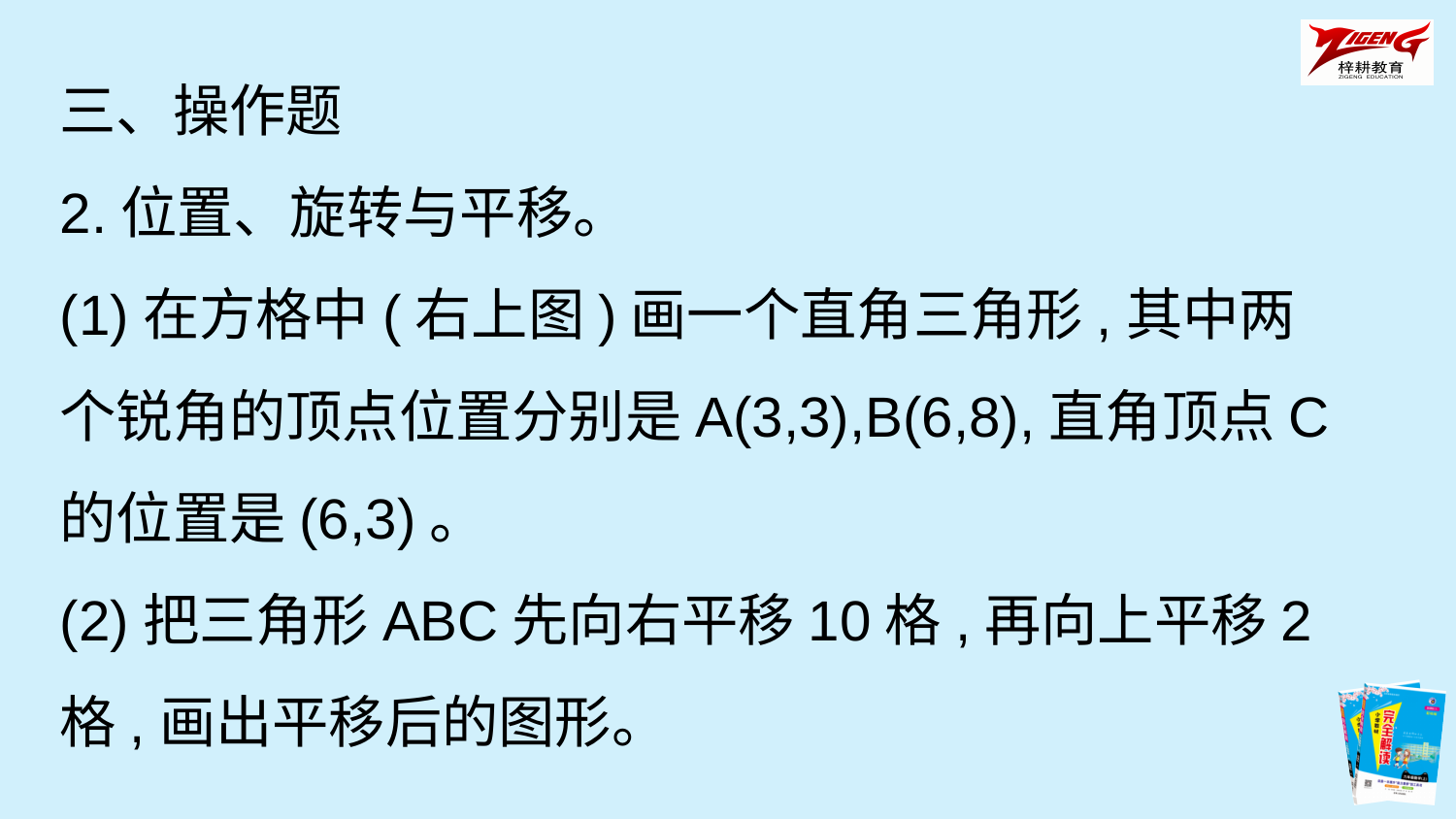

三、操作题
2.位置、旋转与平移。
(1)在方格中(右上图)画一个直角三角形,其中两个锐角的顶点位置分别是A(3,3),B(6,8),直角顶点C的位置是(6,3)。
(2)把三角形ABC先向右平移10格,再向上平移2格,画出平移后的图形。